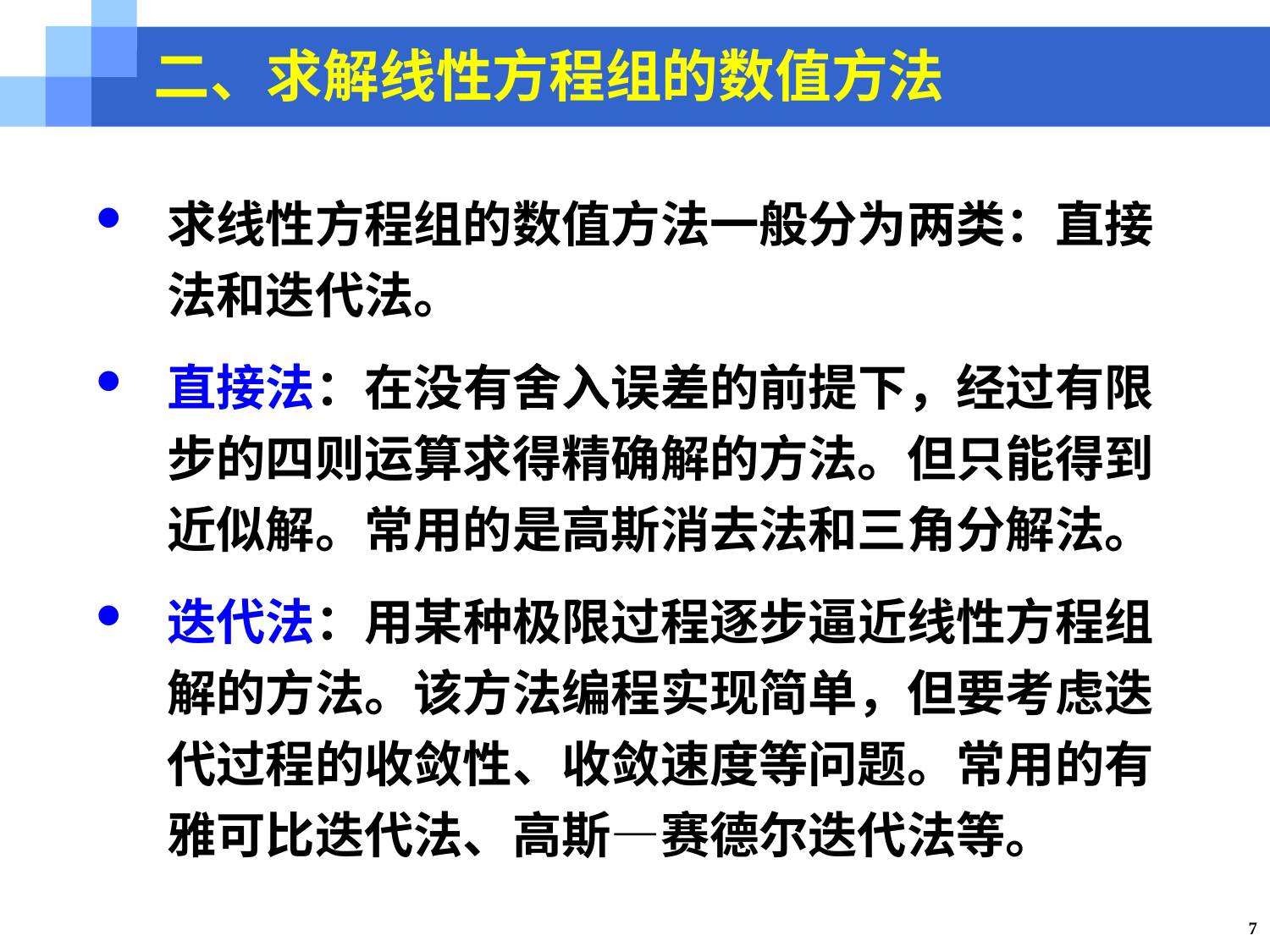

二、求解线性方程组的数值方法
求线性方程组的数值方法一般分为两类：直接法和迭代法。
直接法：在没有舍入误差的前提下，经过有限步的四则运算求得精确解的方法。但只能得到近似解。常用的是高斯消去法和三角分解法。
迭代法：用某种极限过程逐步逼近线性方程组解的方法。该方法编程实现简单，但要考虑迭代过程的收敛性、收敛速度等问题。常用的有雅可比迭代法、高斯—赛德尔迭代法等。
7